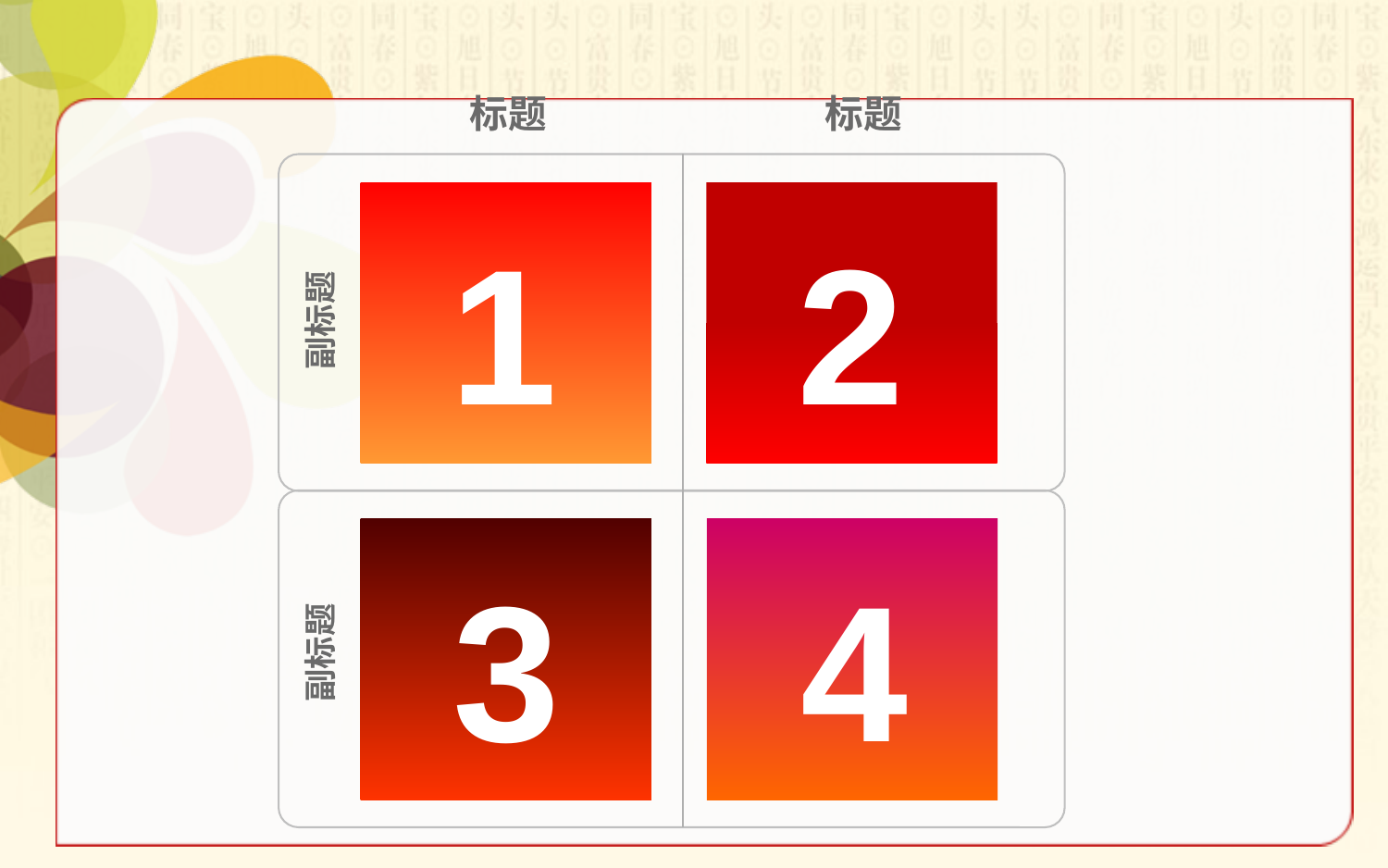

标题
标题

1

2
副标题

3

4
副标题